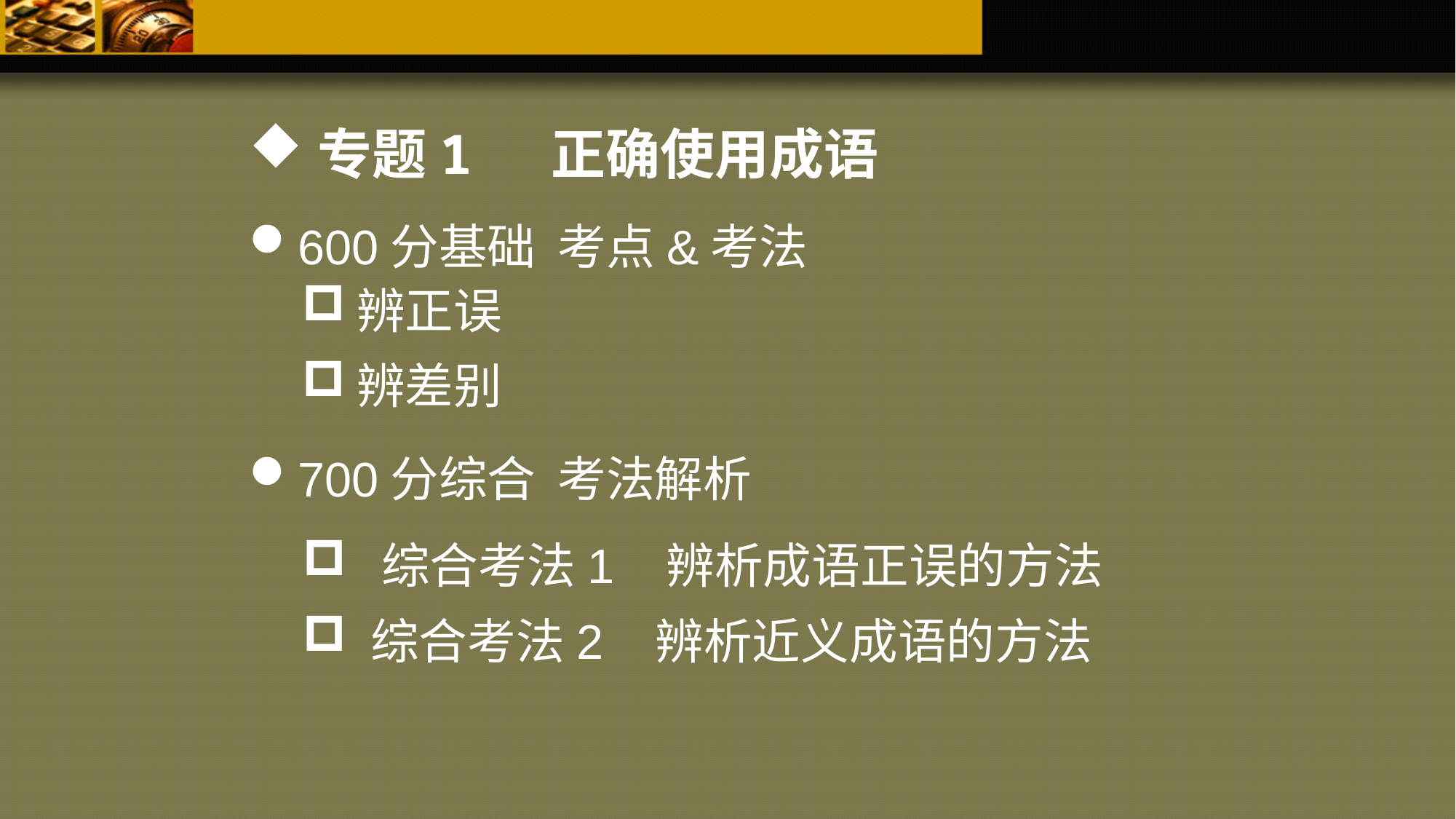

专题1  正确使用成语
600分基础  考点&考法
辨正误
辨差别
700分综合  考法解析
  综合考法1   辨析成语正误的方法
 综合考法2   辨析近义成语的方法